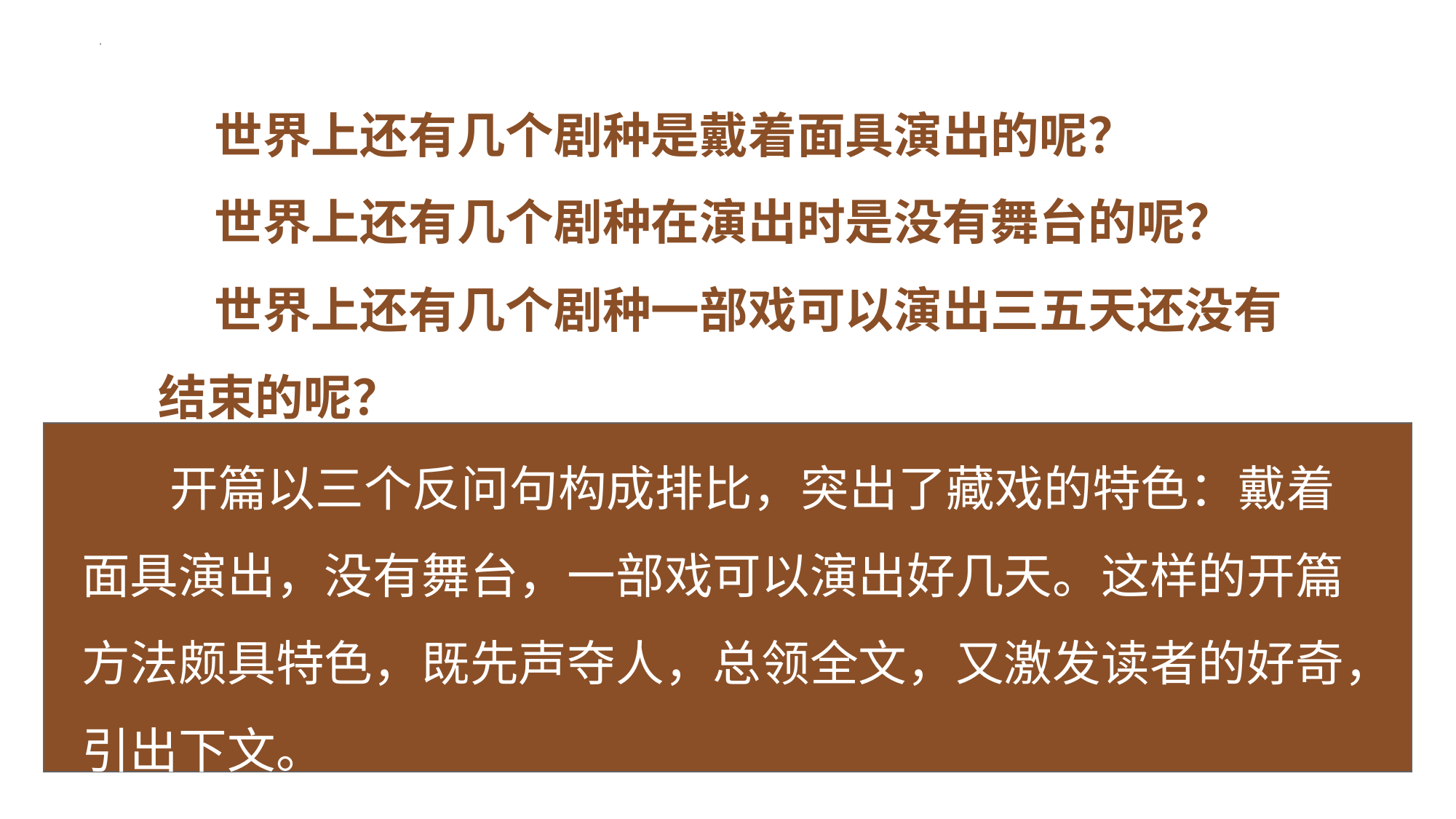

世界上还有几个剧种是戴着面具演出的呢？
    世界上还有几个剧种在演出时是没有舞台的呢？
    世界上还有几个剧种一部戏可以演出三五天还没有结束的呢？

       开篇以三个反问句构成排比，突出了藏戏的特色：戴着面具演出，没有舞台，一部戏可以演出好几天。这样的开篇方法颇具特色，既先声夺人，总领全文，又激发读者的好奇，引出下文。